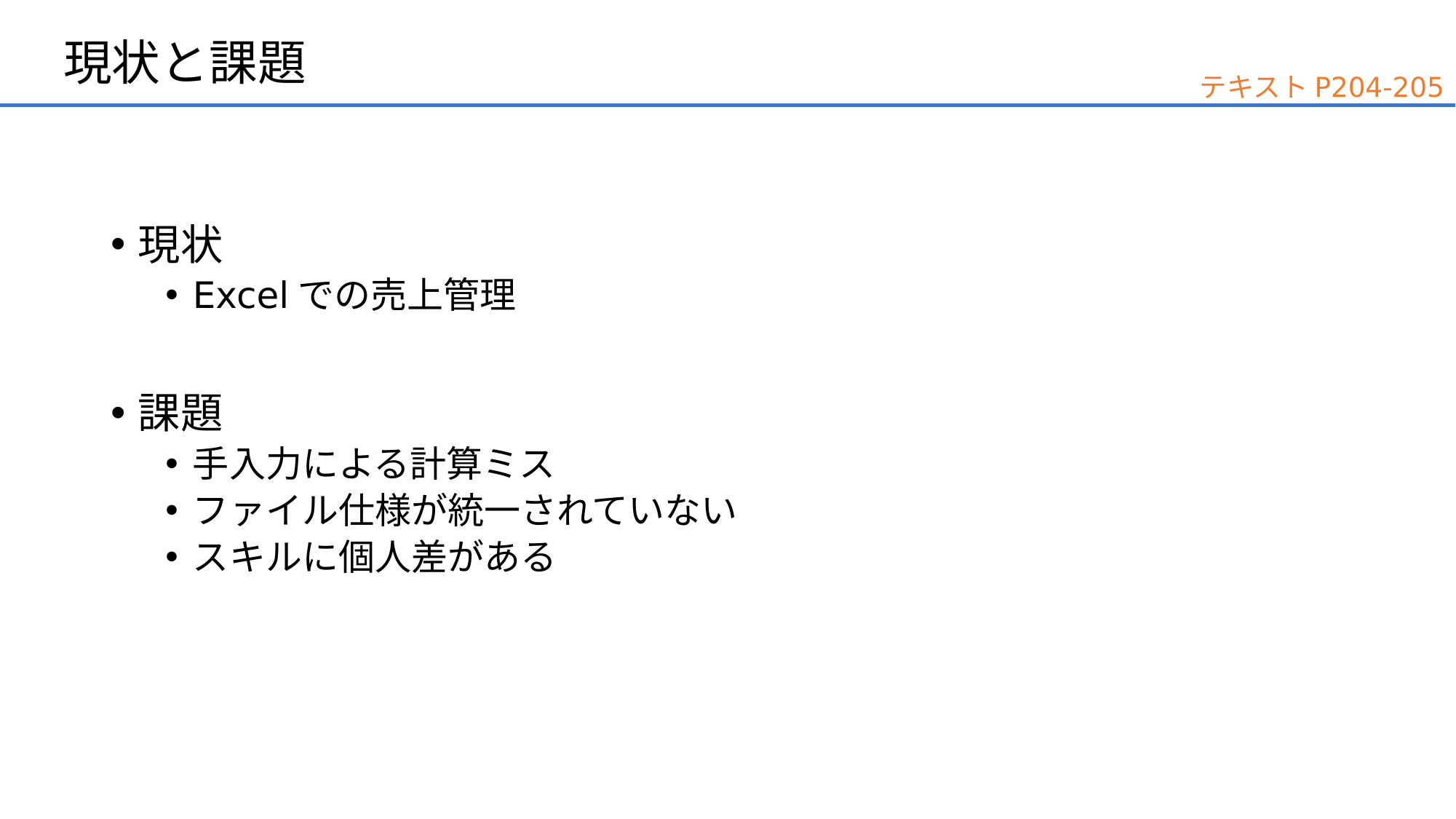

# 現状と課題
テキストP204-205
現状
Excelでの売上管理

課題
手入力による計算ミス
ファイル仕様が統一されていない
スキルに個人差がある